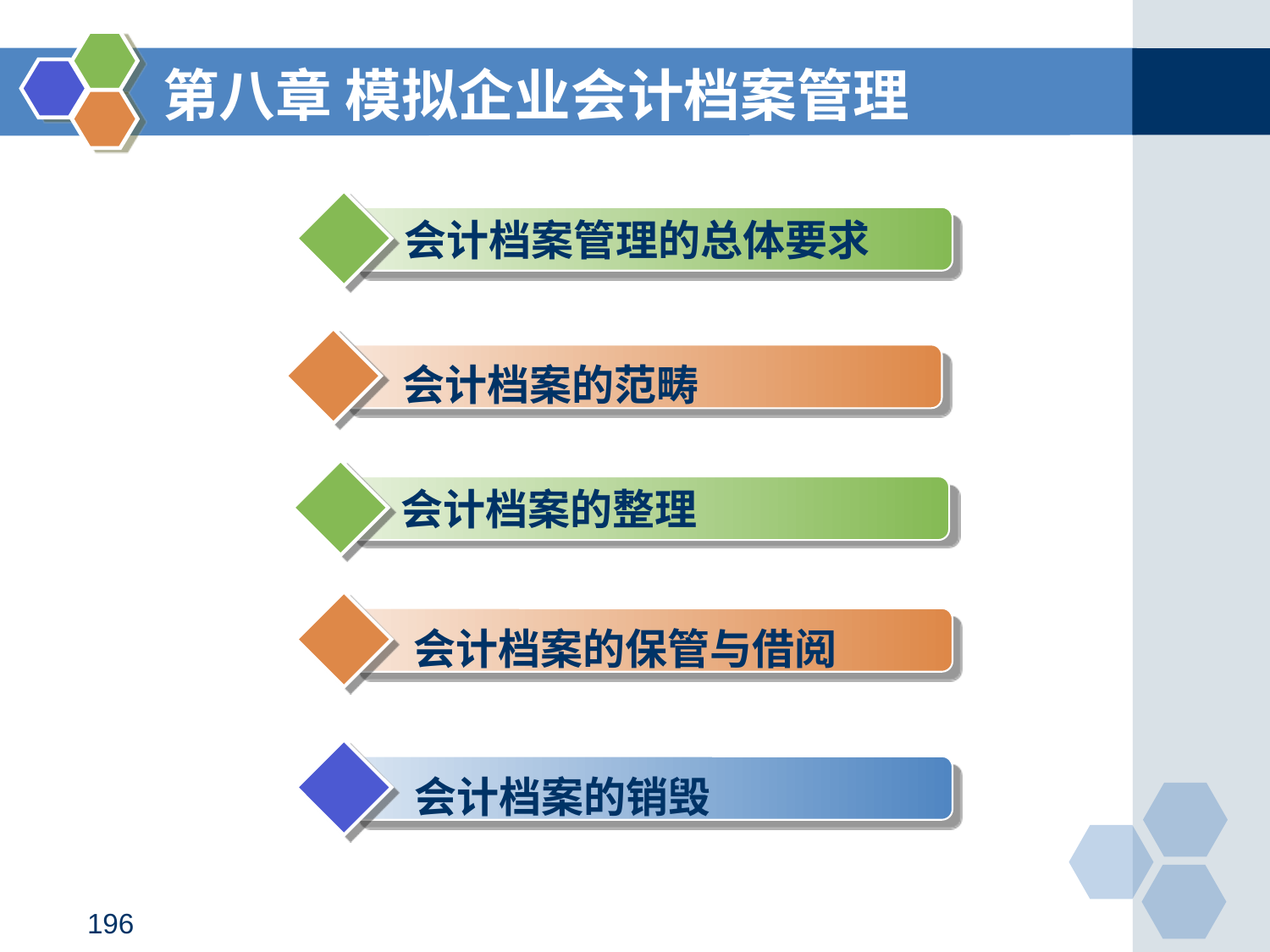

第八章 模拟企业会计档案管理

会计档案管理的总体要求

 会计档案的范畴

会计档案的整理

 会计档案的保管与借阅

会计档案的销毁